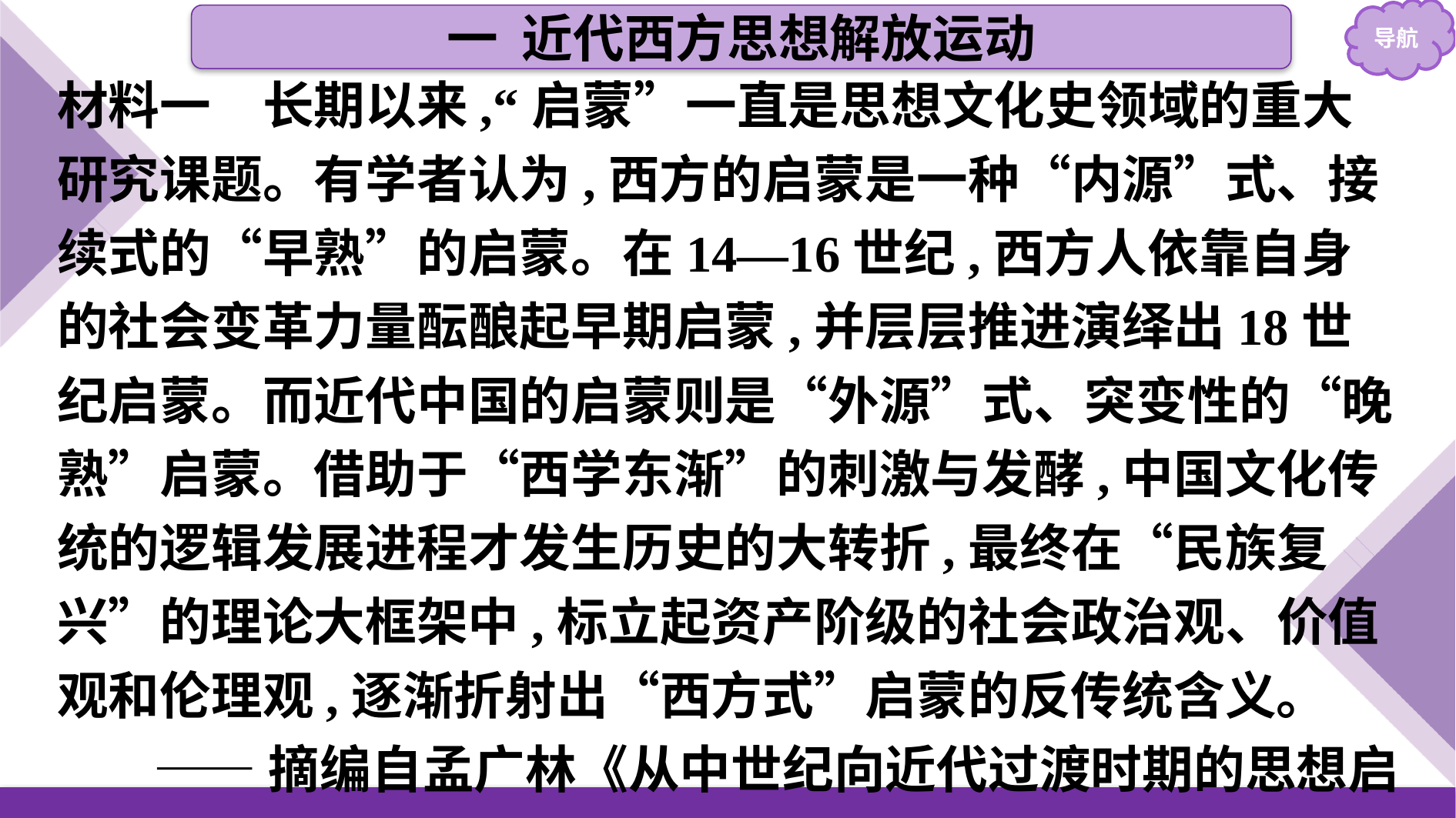

一  近代西方思想解放运动
材料一　长期以来,“启蒙”一直是思想文化史领域的重大研究课题。有学者认为,西方的启蒙是一种“内源”式、接续式的“早熟”的启蒙。在14—16世纪,西方人依靠自身的社会变革力量酝酿起早期启蒙,并层层推进演绎出18世纪启蒙。而近代中国的启蒙则是“外源”式、突变性的“晚熟”启蒙。借助于“西学东渐”的刺激与发酵,中国文化传统的逻辑发展进程才发生历史的大转折,最终在“民族复兴”的理论大框架中,标立起资产阶级的社会政治观、价值观和伦理观,逐渐折射出“西方式”启蒙的反传统含义。
——摘编自孟广林《从中世纪向近代过渡时期的思想启蒙》